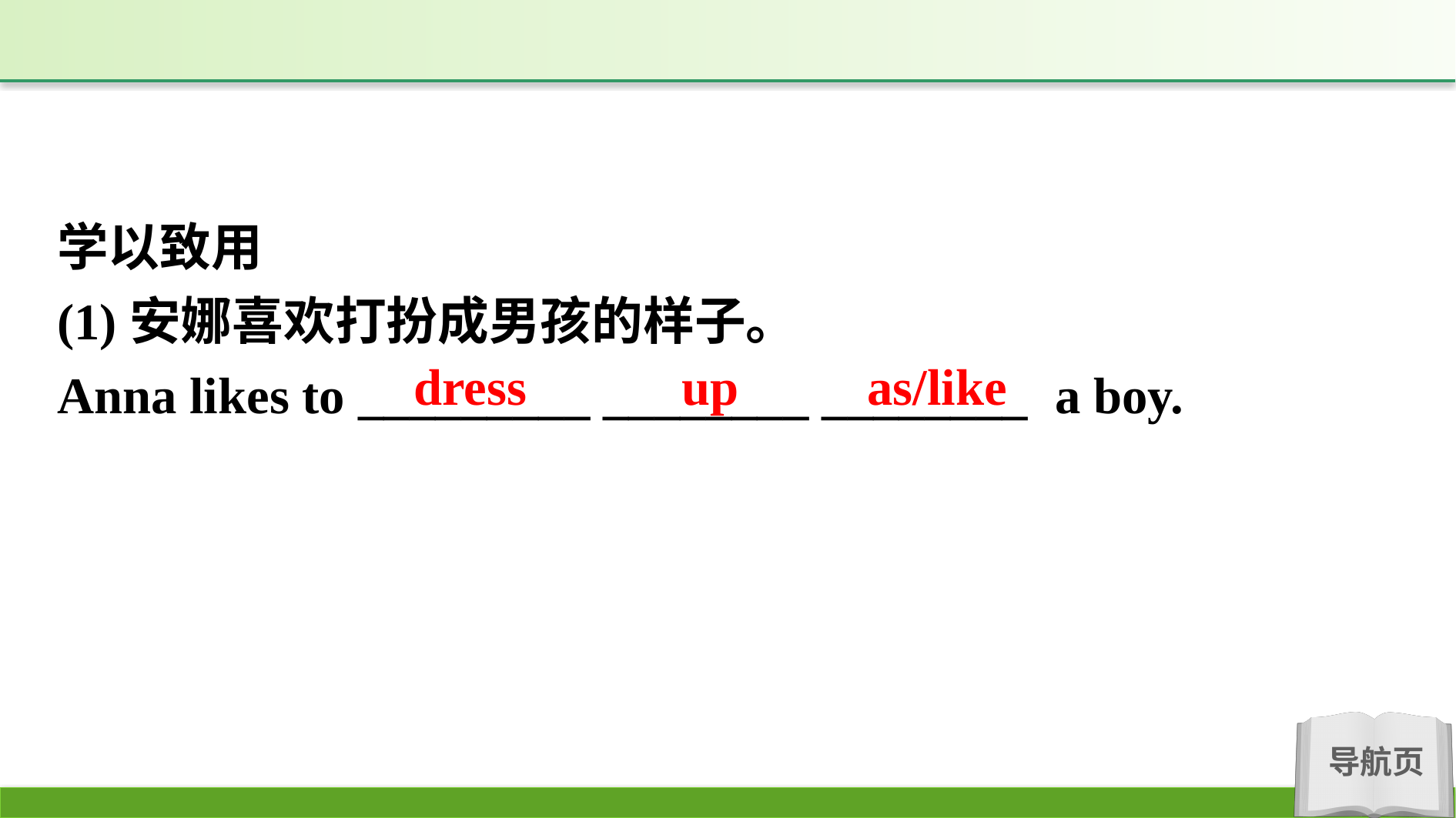

学以致用
(1)安娜喜欢打扮成男孩的样子。
Anna likes to _________ ________ ________  a boy.
dress            up          as/like